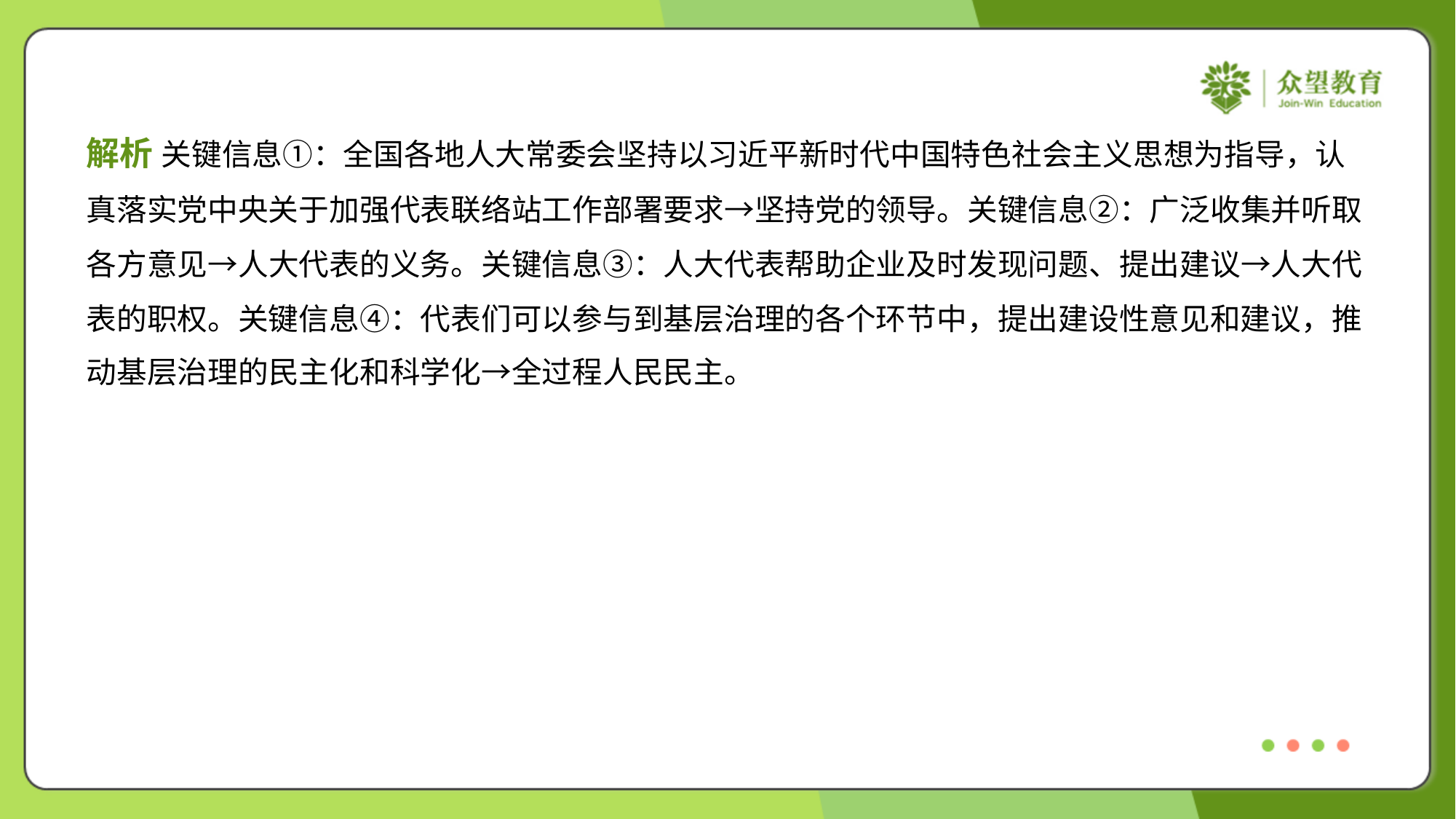

解析 关键信息①：全国各地人大常委会坚持以习近平新时代中国特色社会主义思想为指导，认
真落实党中央关于加强代表联络站工作部署要求→坚持党的领导。关键信息②：广泛收集并听取
各方意见→人大代表的义务。关键信息③：人大代表帮助企业及时发现问题、提出建议→人大代
表的职权。关键信息④：代表们可以参与到基层治理的各个环节中，提出建设性意见和建议，推
动基层治理的民主化和科学化→全过程人民民主。